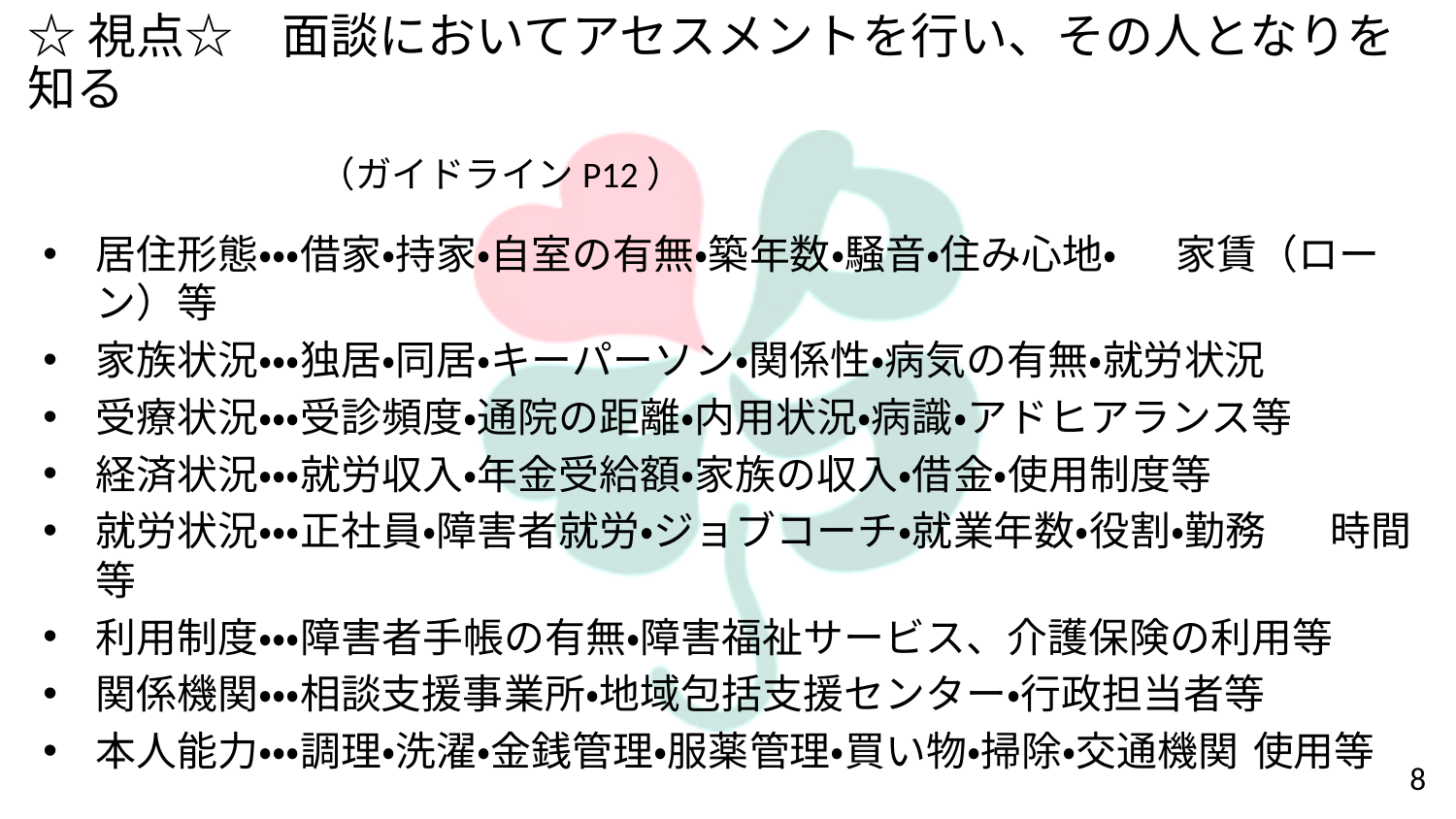

☆視点☆　面談においてアセスメントを行い、その人となりを知る
　　　　　　　　　　　　　　　　　　　　　　　　　　　　　　　　　　　　　　　　　　　　　　（ガイドラインP12）

居住形態・・・借家・持家・自室の有無・築年数・騒音・住み心地・			家賃（ローン）等
家族状況・・・独居・同居・キーパーソン・関係性・病気の有無・就労状況
受療状況・・・受診頻度・通院の距離・内用状況・病識・アドヒアランス等
経済状況・・・就労収入・年金受給額・家族の収入・借金・使用制度等
就労状況・・・正社員・障害者就労・ジョブコーチ・就業年数・役割・勤務			時間等
利用制度・・・障害者手帳の有無・障害福祉サービス、介護保険の利用等
関係機関・・・相談支援事業所・地域包括支援センター・行政担当者等
本人能力・・・調理・洗濯・金銭管理・服薬管理・買い物・掃除・交通機関			使用等
8